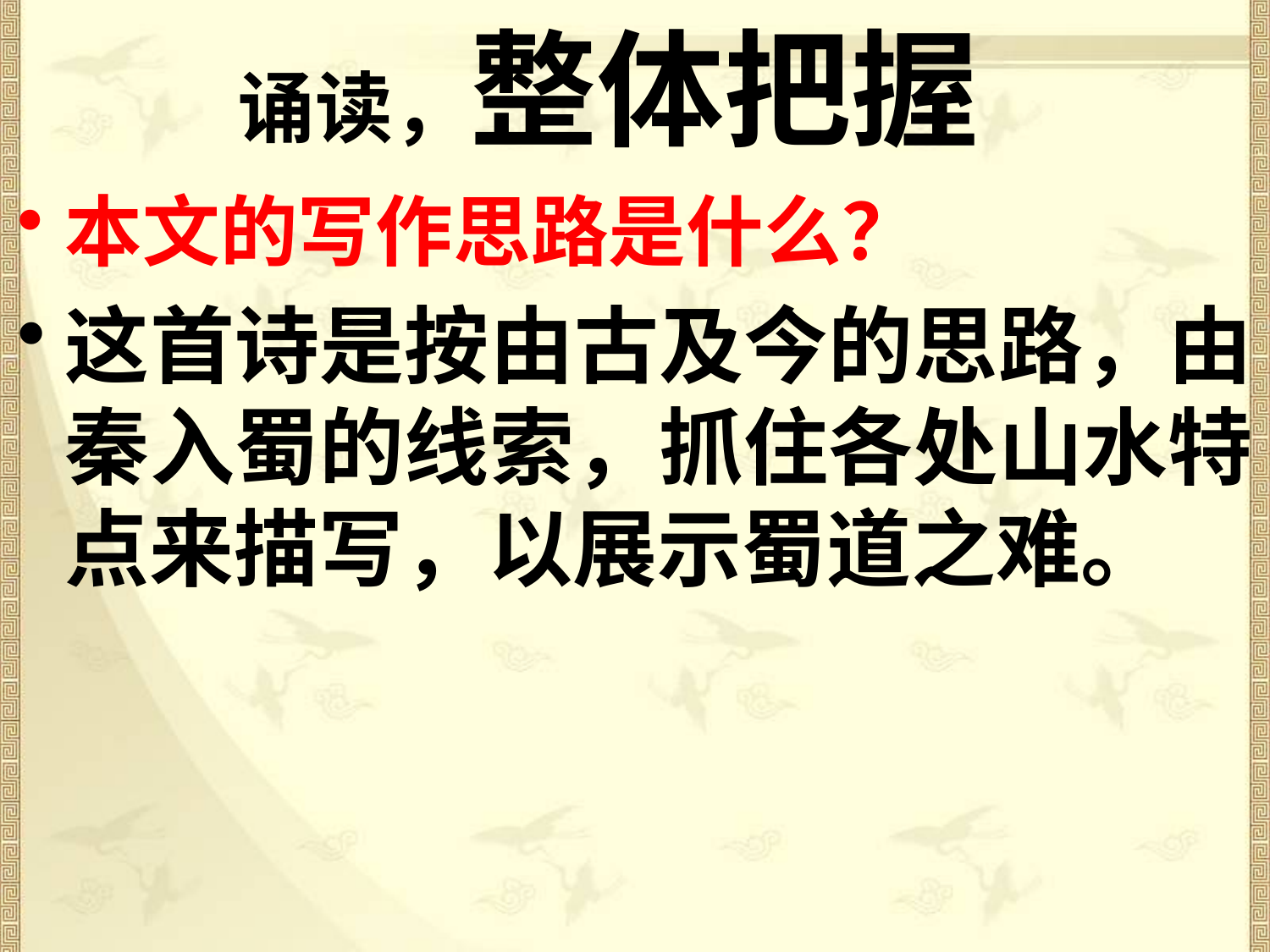

# 诵读，整体把握
本文的写作思路是什么？
这首诗是按由古及今的思路，由秦入蜀的线索，抓住各处山水特点来描写，以展示蜀道之难。